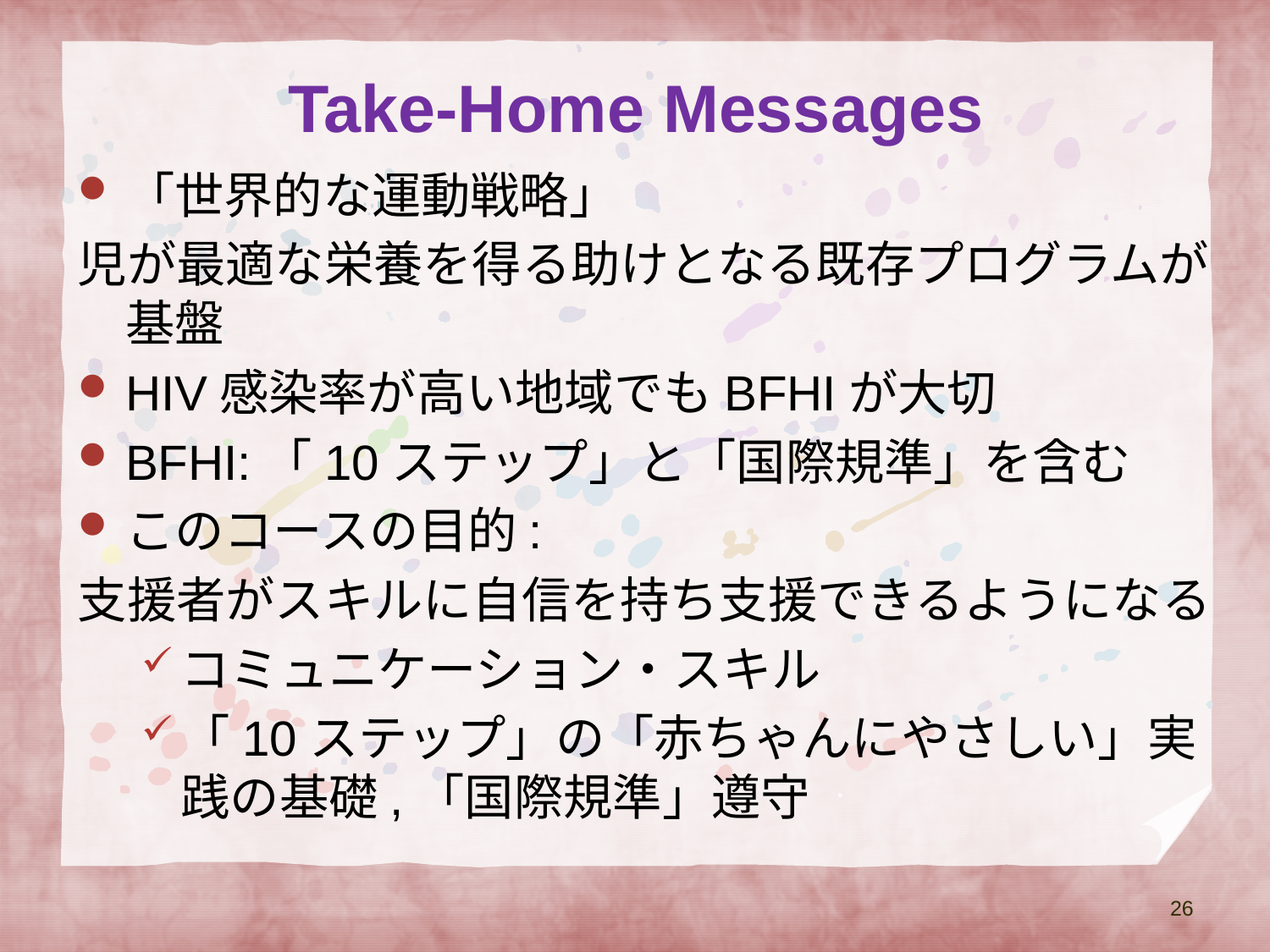

# Take-Home Messages
「世界的な運動戦略」
児が最適な栄養を得る助けとなる既存プログラムが基盤
HIV感染率が高い地域でもBFHIが大切
BFHI:「10ステップ」と「国際規準」を含む
このコースの目的:
支援者がスキルに自信を持ち支援できるようになる
コミュニケーション・スキル
「10ステップ」の「赤ちゃんにやさしい」実践の基礎,「国際規準」遵守

26